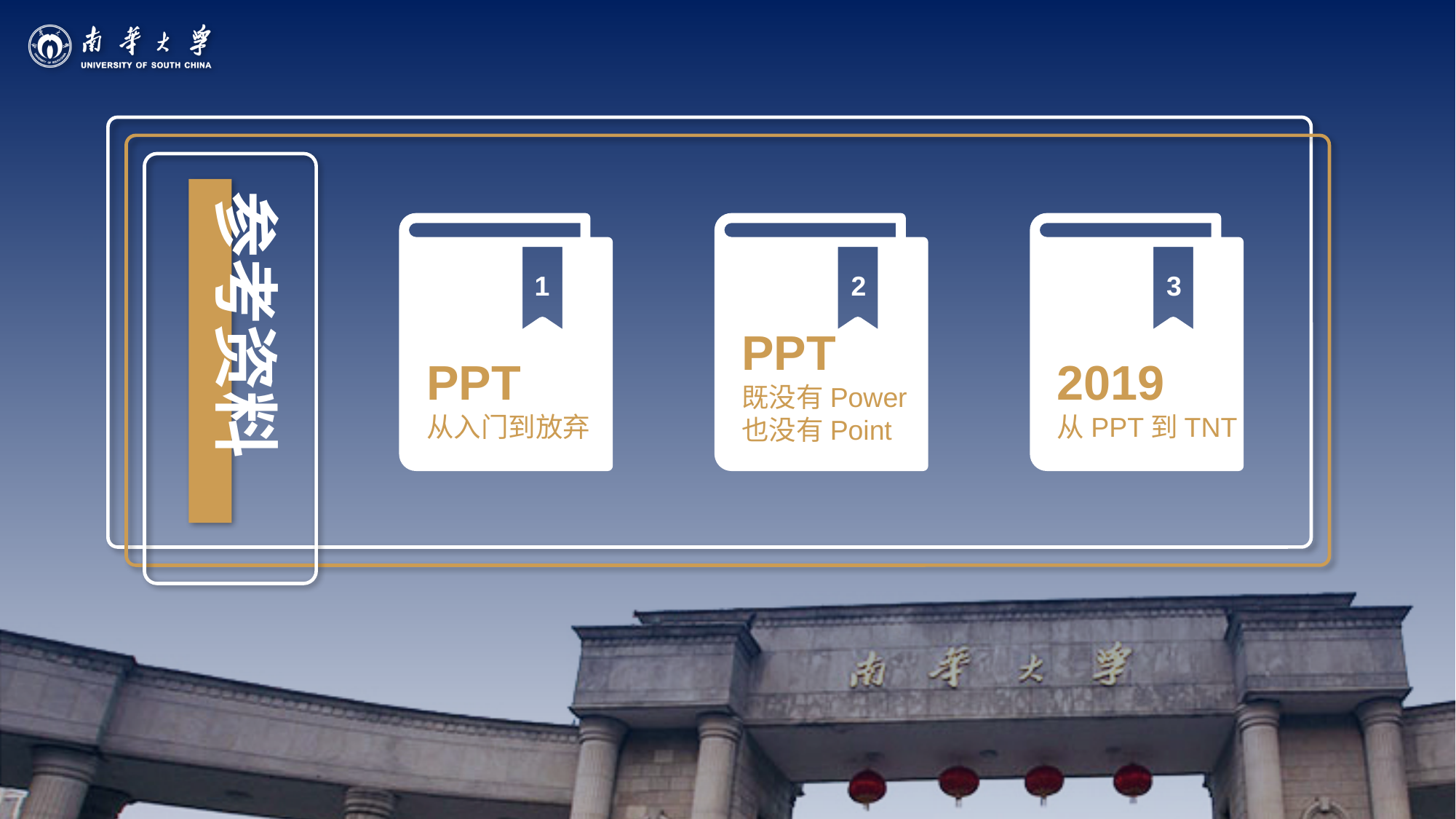

参考资料

1
2
3
PPT
既没有Power
也没有Point

PPT
从入门到放弃
2019
从PPT到TNT